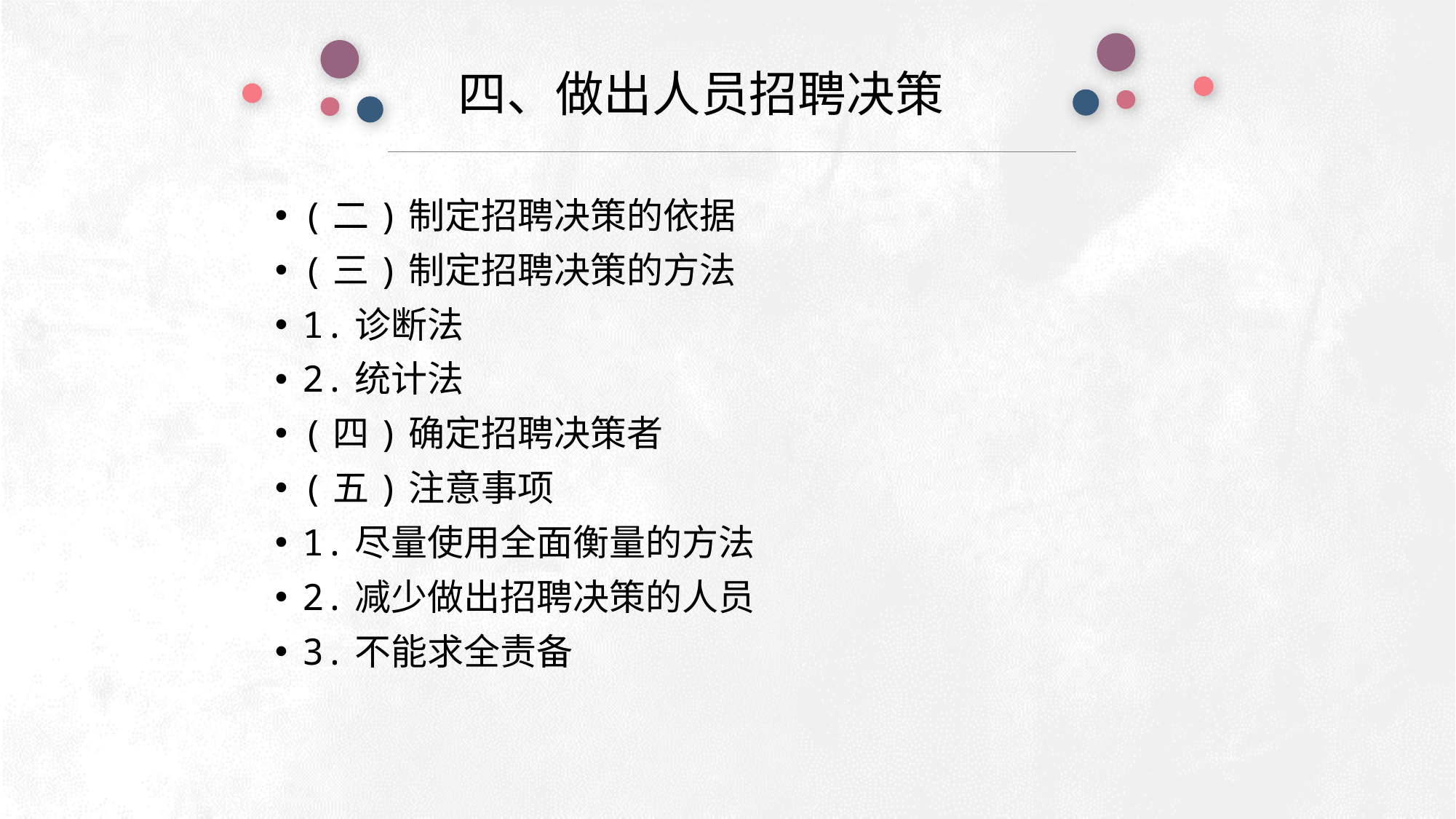

四、做出人员招聘决策

(二)制定招聘决策的依据
(三)制定招聘决策的方法
1.诊断法
2.统计法
(四)确定招聘决策者
(五)注意事项
1.尽量使用全面衡量的方法
2.减少做出招聘决策的人员
3.不能求全责备

e7d195523061f1c0deeec63e560781cfd59afb0ea006f2a87ABB68BF51EA6619813959095094C18C62A12F549504892A4AAA8C1554C6663626E05CA27F281A14E6983772AFC3FB97135759321DEA3D70CCCB10945EC5A0322096E752803368C2184698845E3CCD6DB7F651295A8E4F3FDC19EA64A2B4A4AC1434B55AAE41CF0BF61B375C23F3039959E085EE760725AA